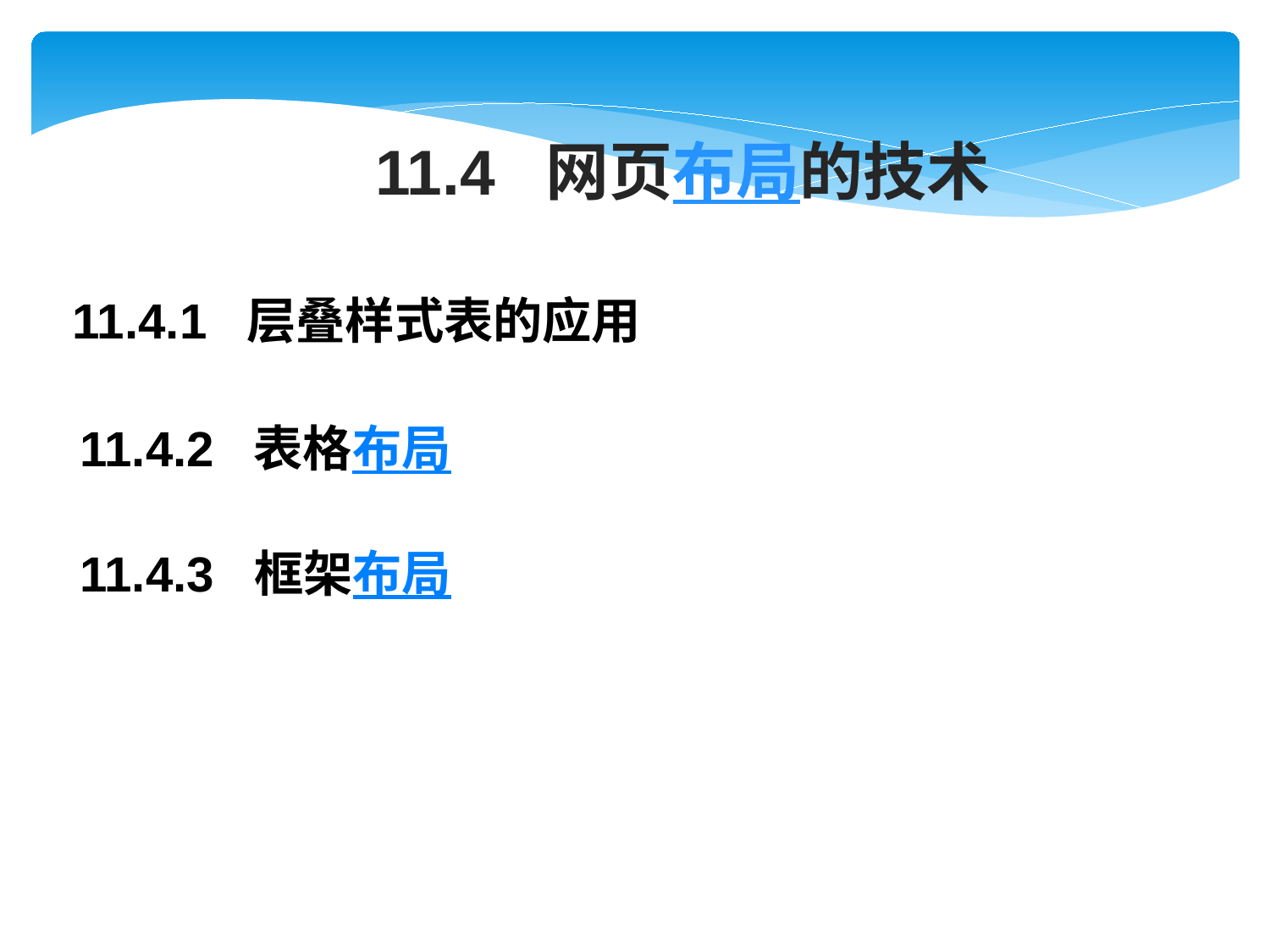

11.4  网页布局的技术
11.4.1  层叠样式表的应用
11.4.2  表格布局
11.4.3  框架布局